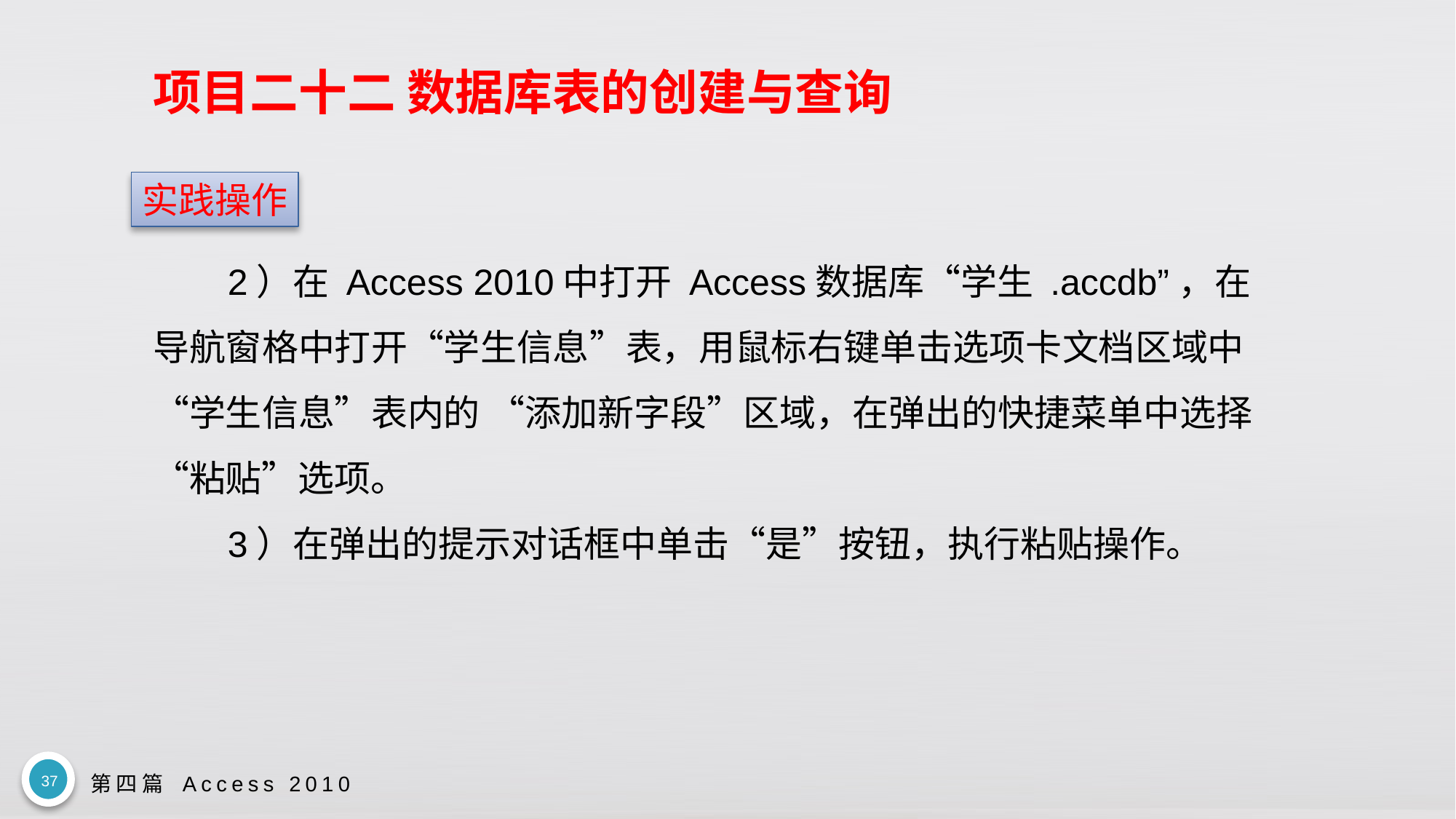

# 项目二十二 数据库表的创建与查询
实践操作
2）在 Access 2010中打开 Access数据库“学生 .accdb”，在导航窗格中打开“学生信息”表，用鼠标右键单击选项卡文档区域中 “学生信息”表内的 “添加新字段”区域，在弹出的快捷菜单中选择“粘贴”选项。
3）在弹出的提示对话框中单击“是”按钮，执行粘贴操作。
37